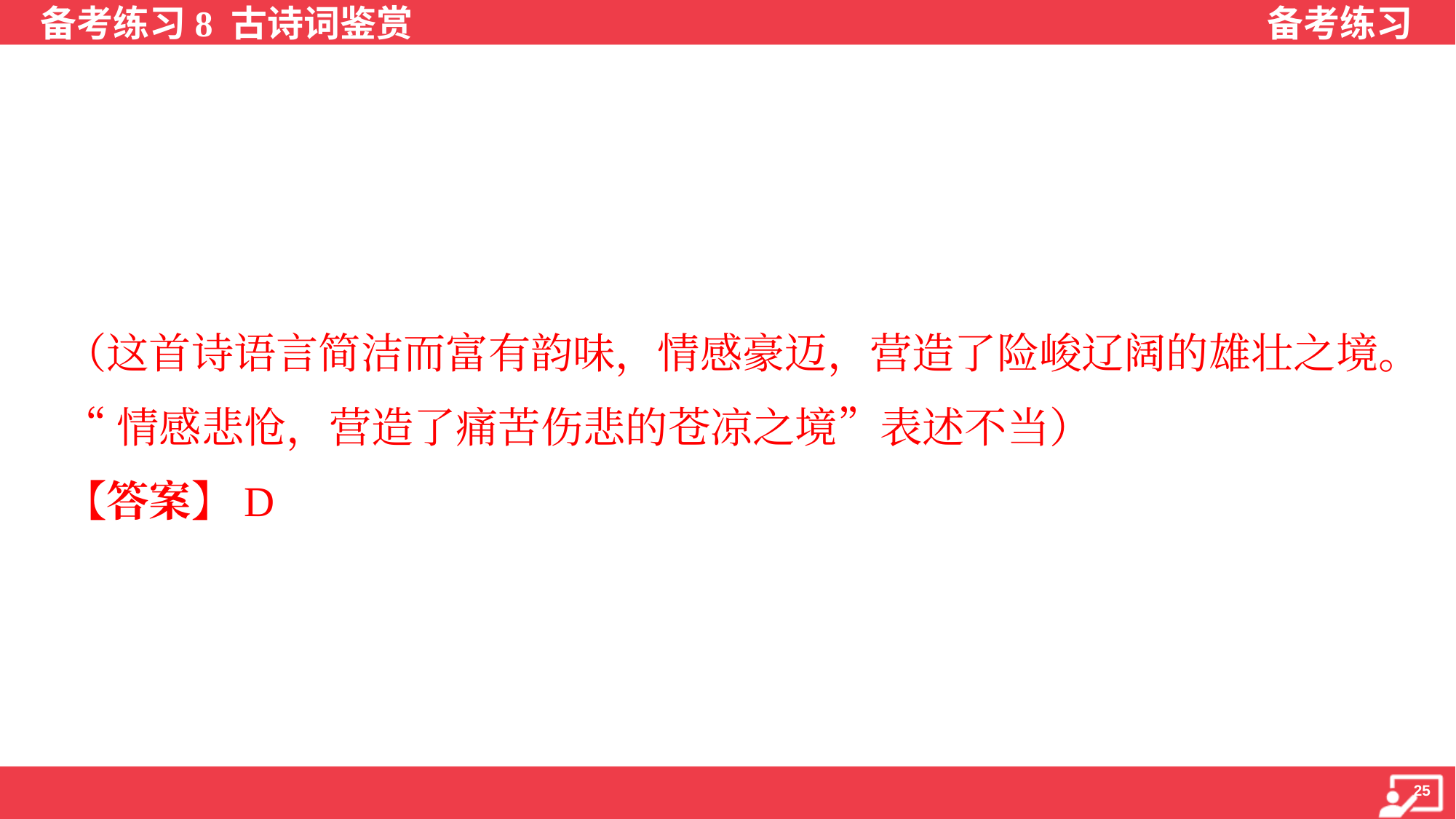

（这首诗语言简洁而富有韵味，情感豪迈，营造了险峻辽阔的雄壮之境。
“情感悲怆，营造了痛苦伤悲的苍凉之境”表述不当）
【答案】D